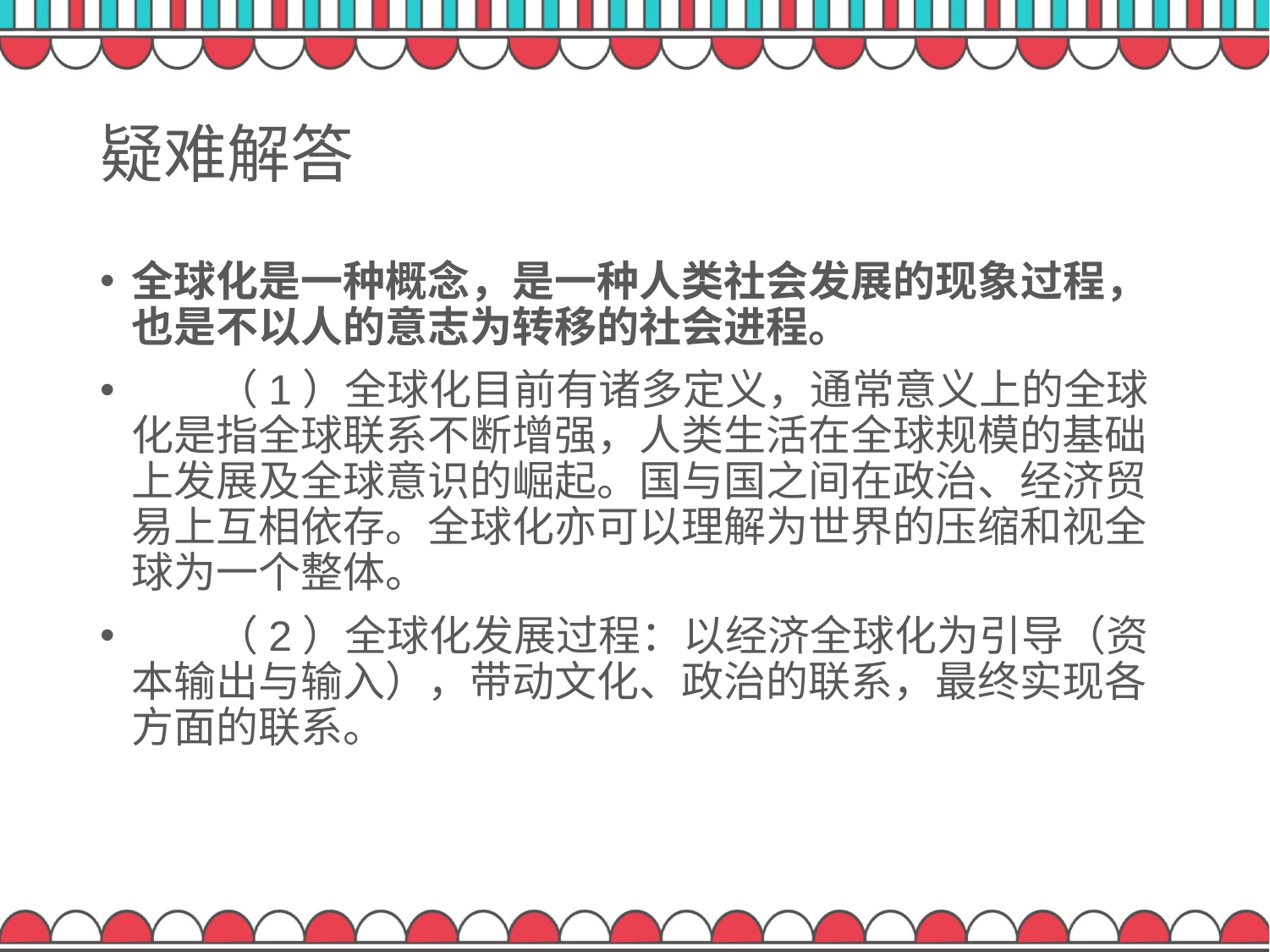

# 疑难解答
全球化是一种概念，是一种人类社会发展的现象过程，也是不以人的意志为转移的社会进程。
　　（1）全球化目前有诸多定义，通常意义上的全球化是指全球联系不断增强，人类生活在全球规模的基础上发展及全球意识的崛起。国与国之间在政治、经济贸易上互相依存。全球化亦可以理解为世界的压缩和视全球为一个整体。
　　（2）全球化发展过程：以经济全球化为引导（资本输出与输入），带动文化、政治的联系，最终实现各方面的联系。